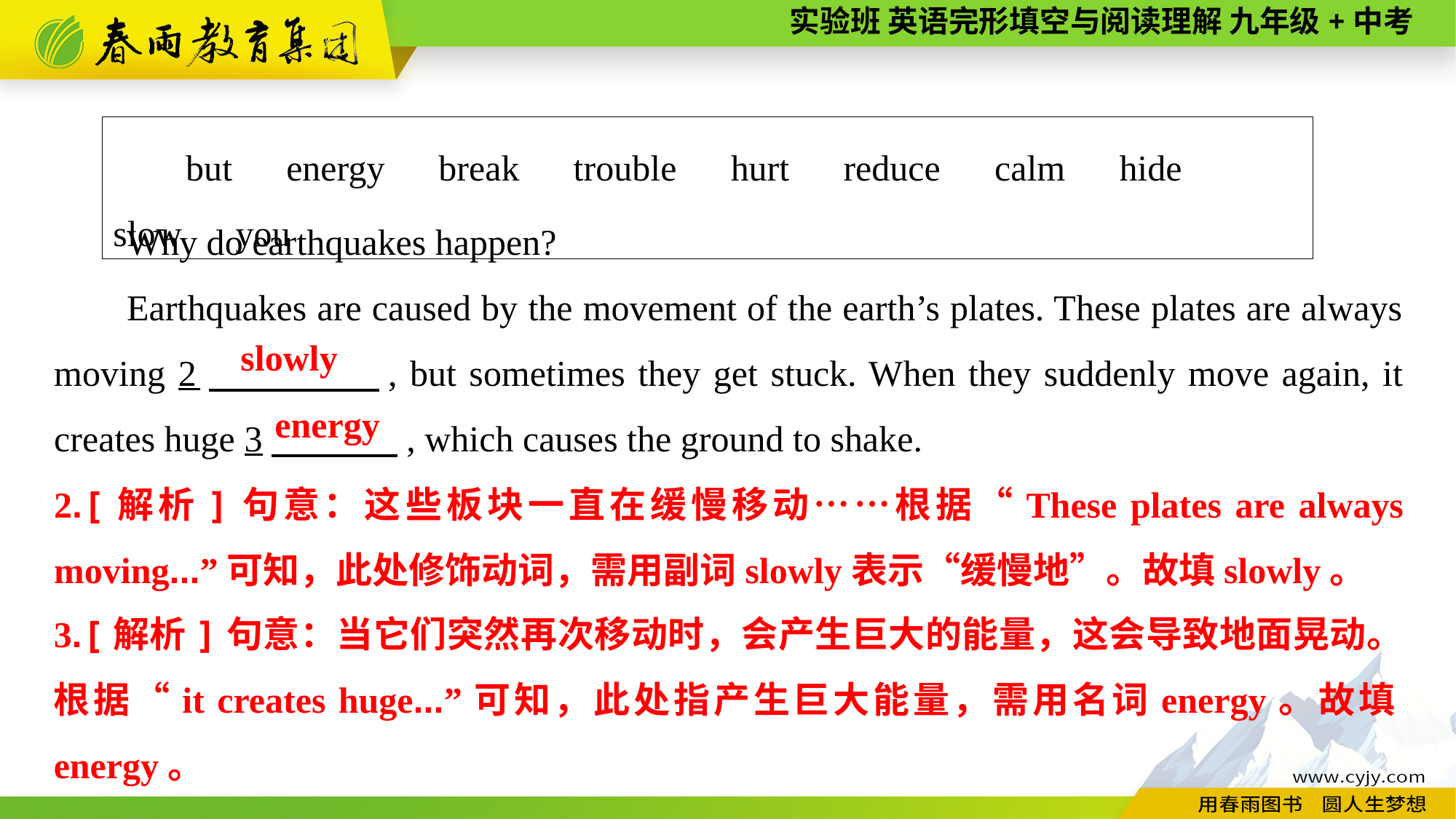

but　energy　break　trouble　hurt　reduce　calm　hide　slow　you
Why do earthquakes happen?
Earthquakes are caused by the movement of the earth’s plates. These plates are always moving 2　           , but sometimes they get stuck. When they suddenly move again, it creates huge 3　           , which causes the ground to shake.
slowly
energy
2.[解析]句意：这些板块一直在缓慢移动……根据“These plates are always moving...”可知，此处修饰动词，需用副词slowly表示“缓慢地”。故填slowly。
3.[解析]句意：当它们突然再次移动时，会产生巨大的能量，这会导致地面晃动。根据“it creates huge...”可知，此处指产生巨大能量，需用名词energy。故填energy。